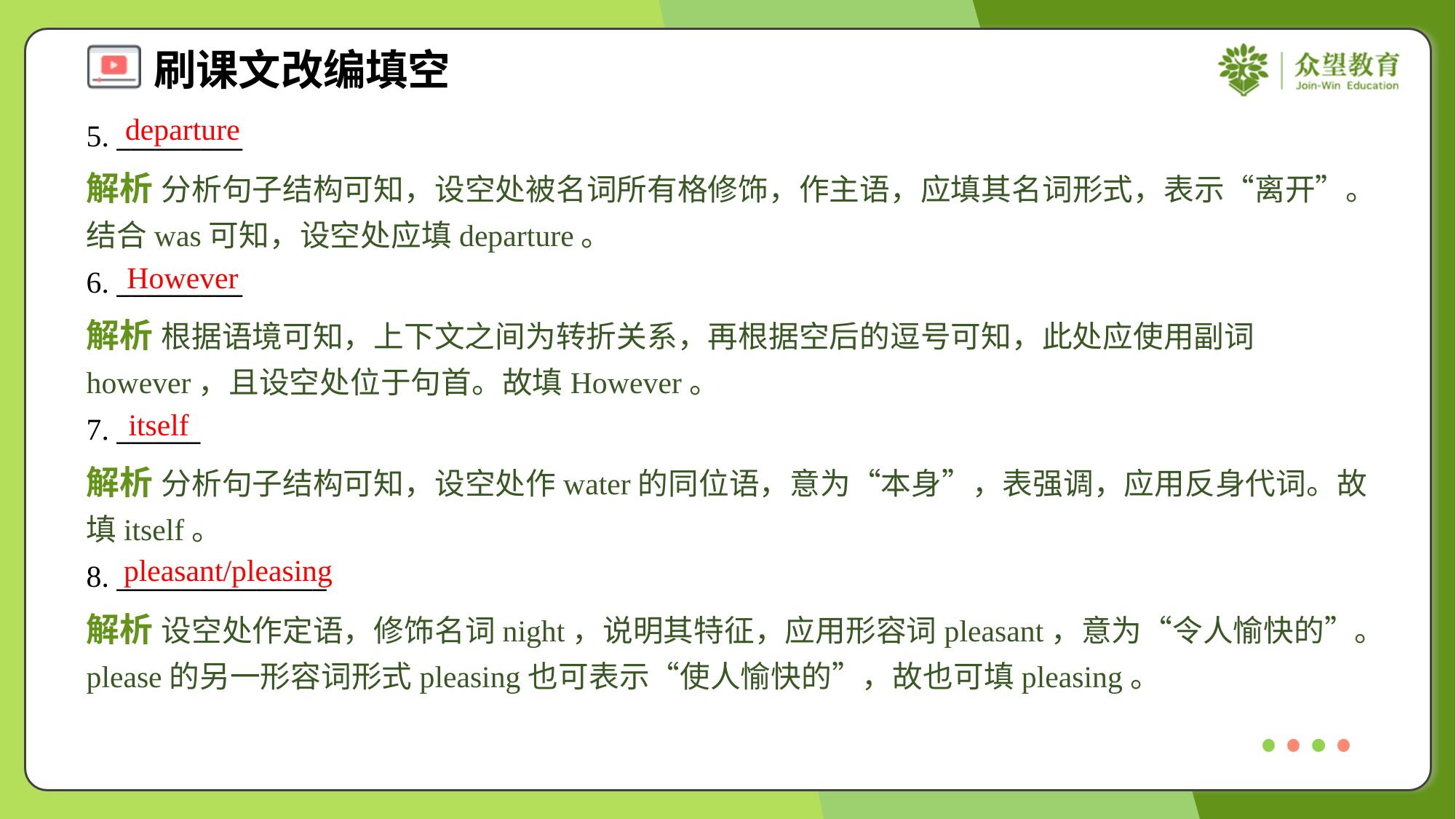

departure
5. _________
解析 分析句子结构可知，设空处被名词所有格修饰，作主语，应填其名词形式，表示“离开”。结合was可知，设空处应填departure。
However
6. _________
解析 根据语境可知，上下文之间为转折关系，再根据空后的逗号可知，此处应使用副词however，且设空处位于句首。故填However。
itself
7. ______
解析 分析句子结构可知，设空处作water的同位语，意为“本身”，表强调，应用反身代词。故填itself。
pleasant/pleasing
8. _______________
解析 设空处作定语，修饰名词night，说明其特征，应用形容词pleasant，意为“令人愉快的”。please的另一形容词形式pleasing也可表示“使人愉快的”，故也可填pleasing。